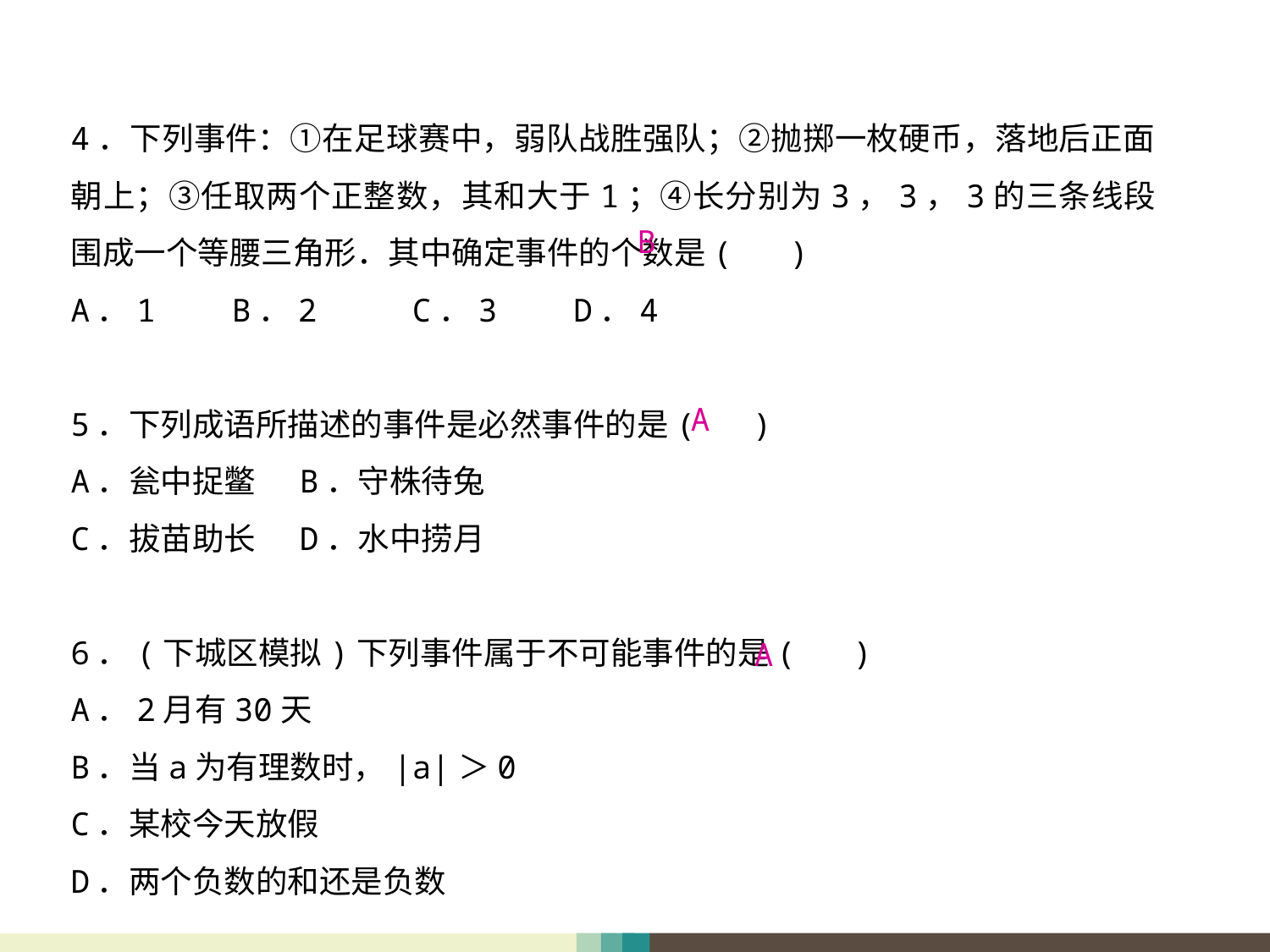

4．下列事件：①在足球赛中，弱队战胜强队；②抛掷一枚硬币，落地后正面朝上；③任取两个正整数，其和大于1；④长分别为3，3，3的三条线段围成一个等腰三角形．其中确定事件的个数是(   )
A．1    B．2     C．3    D．4

5．下列成语所描述的事件是必然事件的是(   )
A．瓮中捉鳖     B．守株待兔
C．拔苗助长     D．水中捞月

6．(下城区模拟)下列事件属于不可能事件的是(   )
A．2月有30天
B．当a为有理数时，|a|＞0
C．某校今天放假
D．两个负数的和还是负数

B
A
A